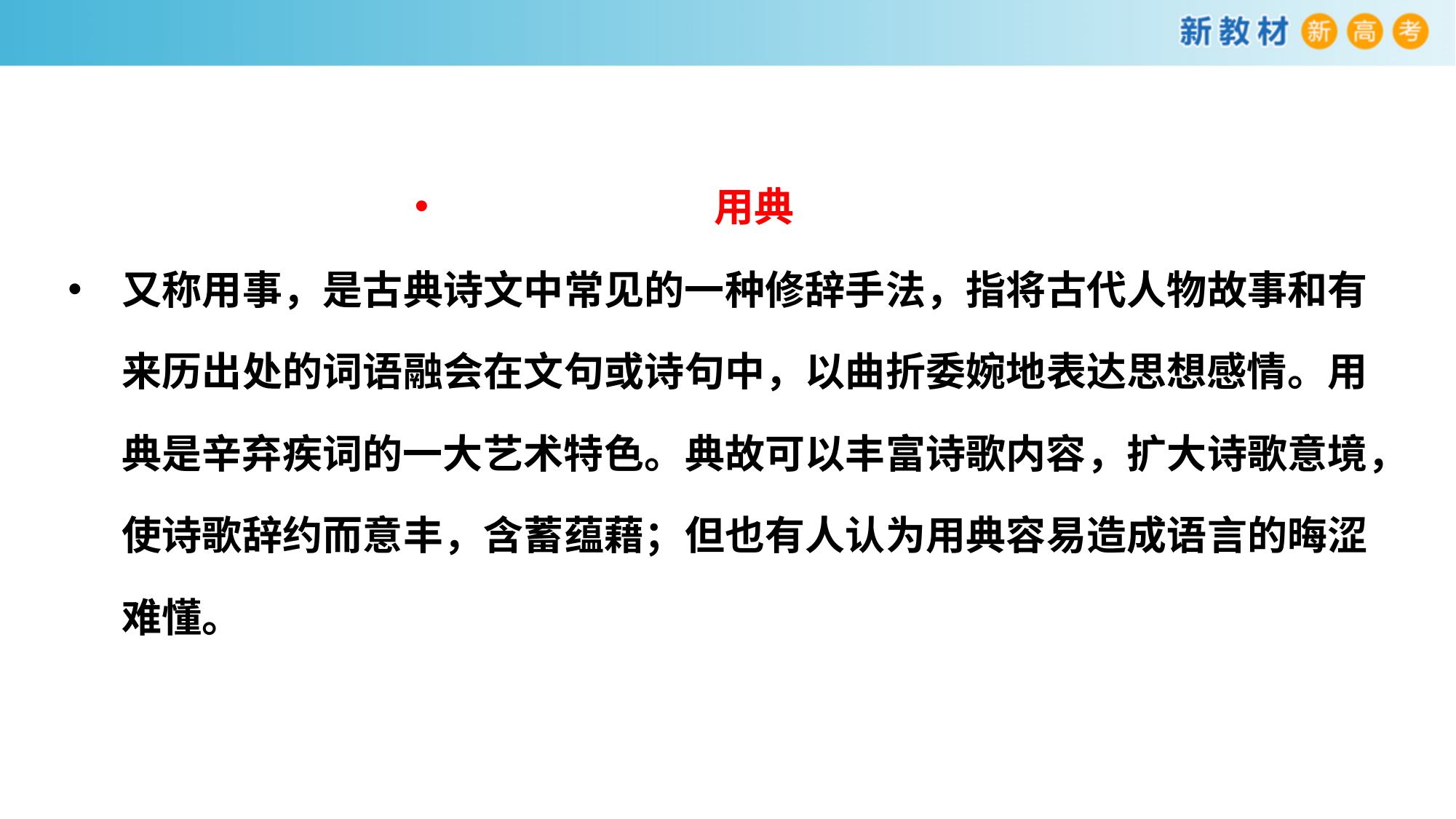

用典
又称用事，是古典诗文中常见的一种修辞手法，指将古代人物故事和有来历出处的词语融会在文句或诗句中，以曲折委婉地表达思想感情。用典是辛弃疾词的一大艺术特色。典故可以丰富诗歌内容，扩大诗歌意境，使诗歌辞约而意丰，含蓄蕴藉；但也有人认为用典容易造成语言的晦涩难懂。